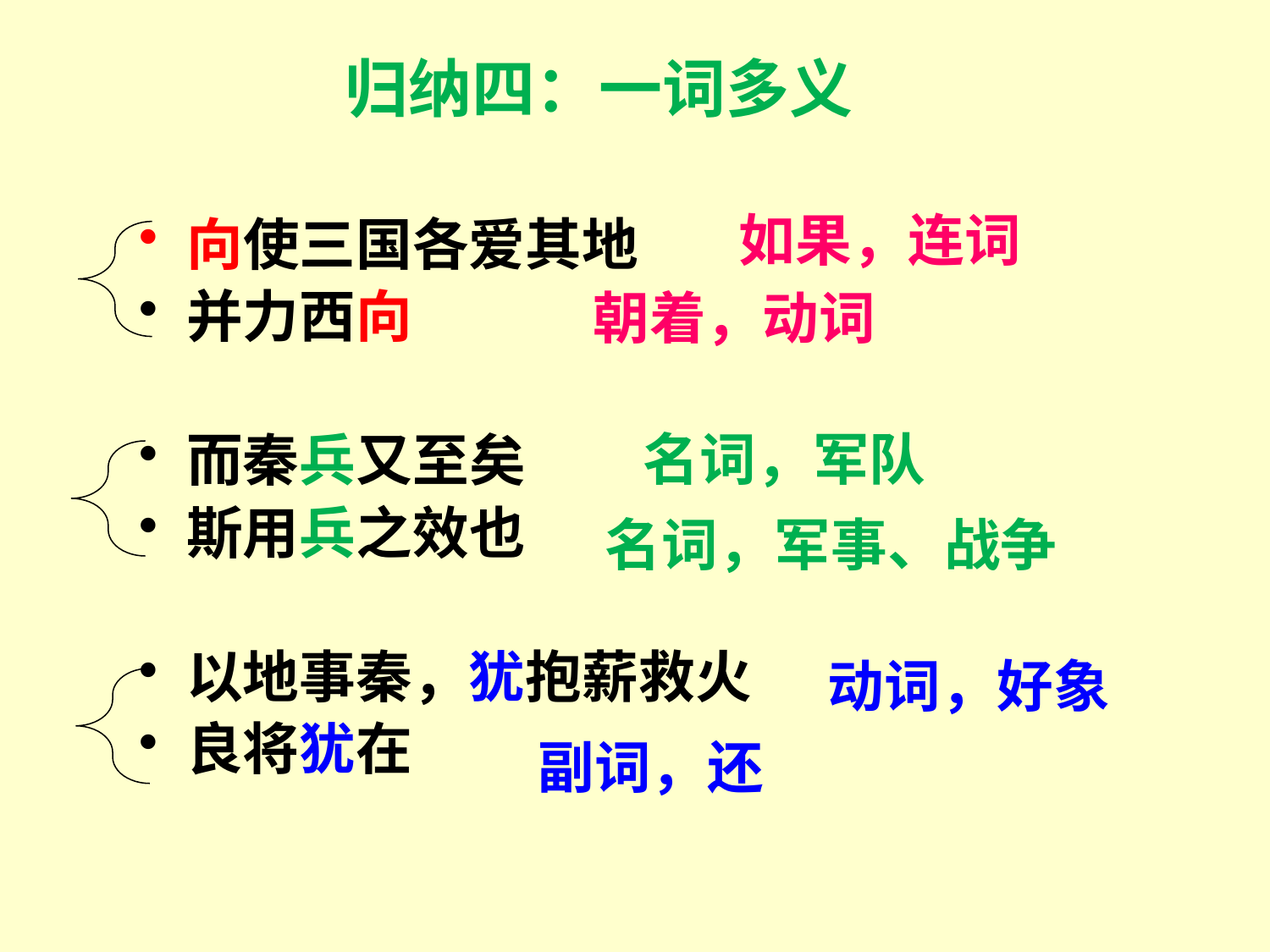

归纳四：一词多义

向使三国各爱其地
并力西向

而秦兵又至矣
斯用兵之效也

以地事秦，犹抱薪救火
良将犹在
如果，连词

朝着，动词
名词，军队

名词，军事、战争

动词，好象

副词，还